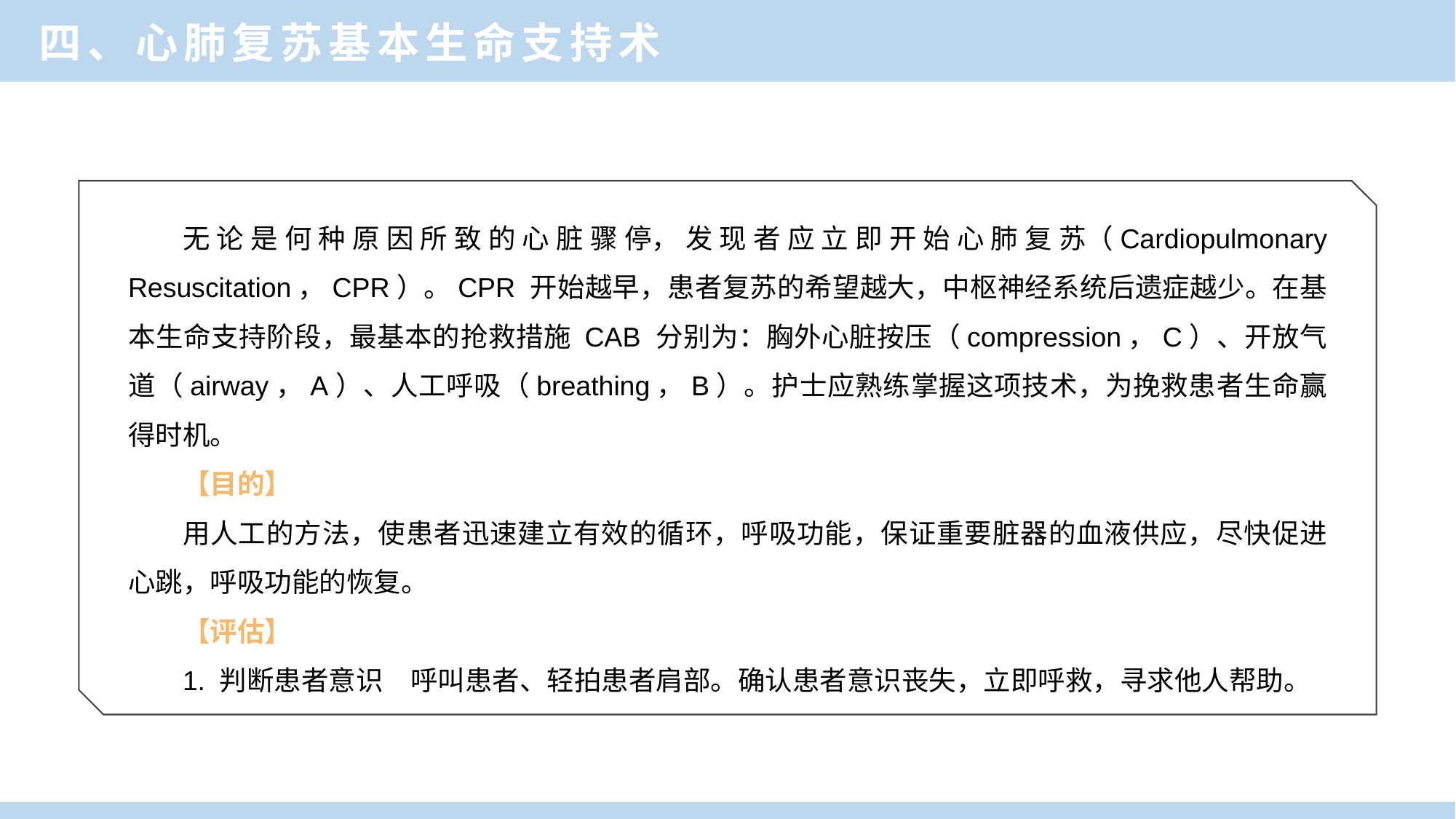

四、心肺复苏基本生命支持术

无 论 是 何 种 原 因 所 致 的 心 脏 骤 停， 发 现 者 应 立 即 开 始 心 肺 复 苏（Cardiopulmonary Resuscitation，CPR）。CPR 开始越早，患者复苏的希望越大，中枢神经系统后遗症越少。在基本生命支持阶段，最基本的抢救措施 CAB 分别为：胸外心脏按压（compression，C）、开放气道（airway，A）、人工呼吸（breathing，B）。护士应熟练掌握这项技术，为挽救患者生命赢得时机。
【目的】
用人工的方法，使患者迅速建立有效的循环，呼吸功能，保证重要脏器的血液供应，尽快促进心跳，呼吸功能的恢复。
【评估】
1. 判断患者意识　呼叫患者、轻拍患者肩部。确认患者意识丧失，立即呼救，寻求他人帮助。